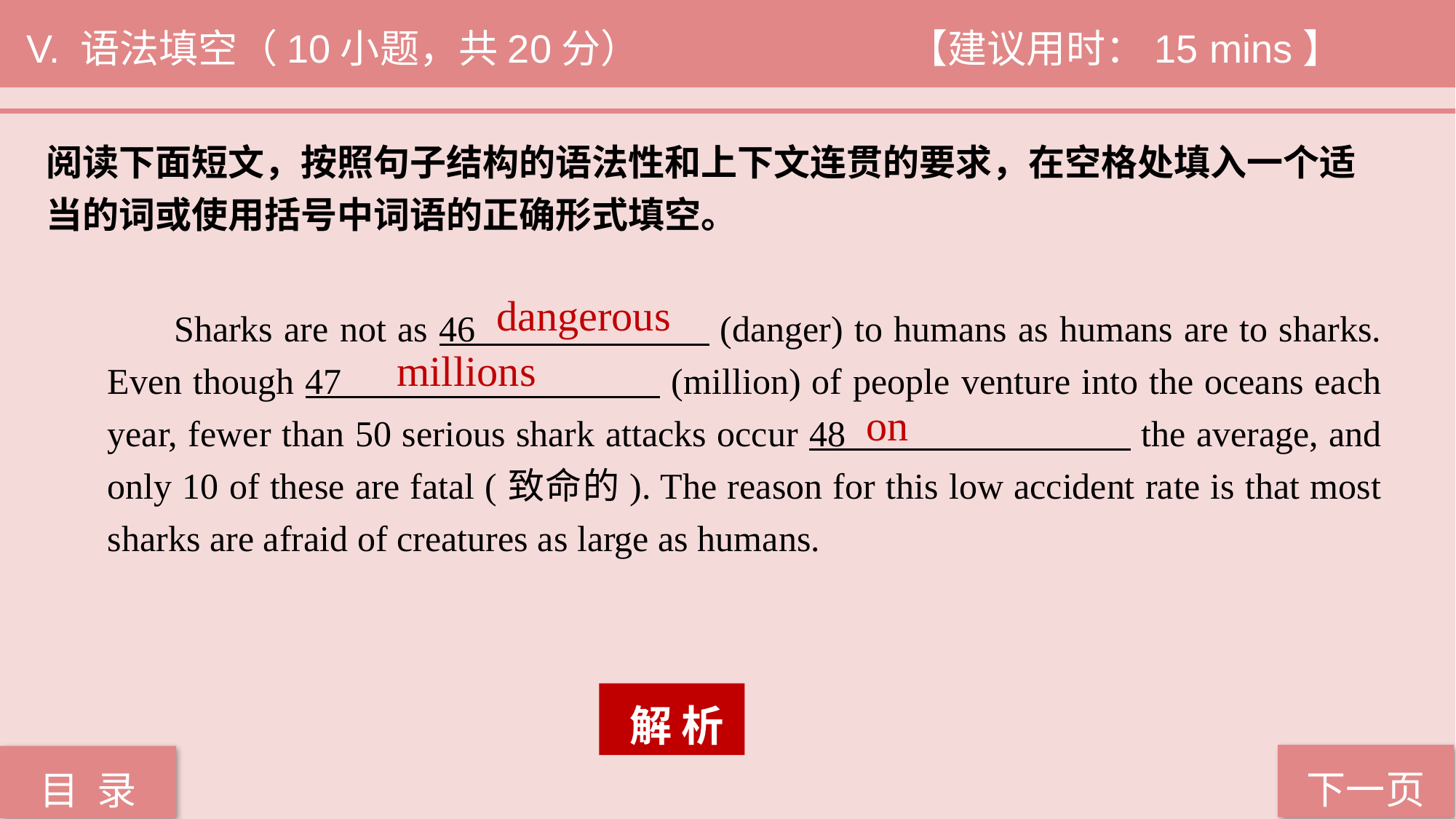

V. 语法填空（10小题，共20分） 			 【建议用时：15 mins】
阅读下面短文，按照句子结构的语法性和上下文连贯的要求，在空格处填入一个适
当的词或使用括号中词语的正确形式填空。
dangerous
      Sharks are not as 46                      (danger) to humans as humans are to sharks. Even though 47                              (million) of people venture into the oceans each year, fewer than 50 serious shark attacks occur 48                            the average, and only 10 of these are fatal (致命的). The reason for this low accident rate is that most sharks are afraid of creatures as large as humans.
millions
on
 解 析